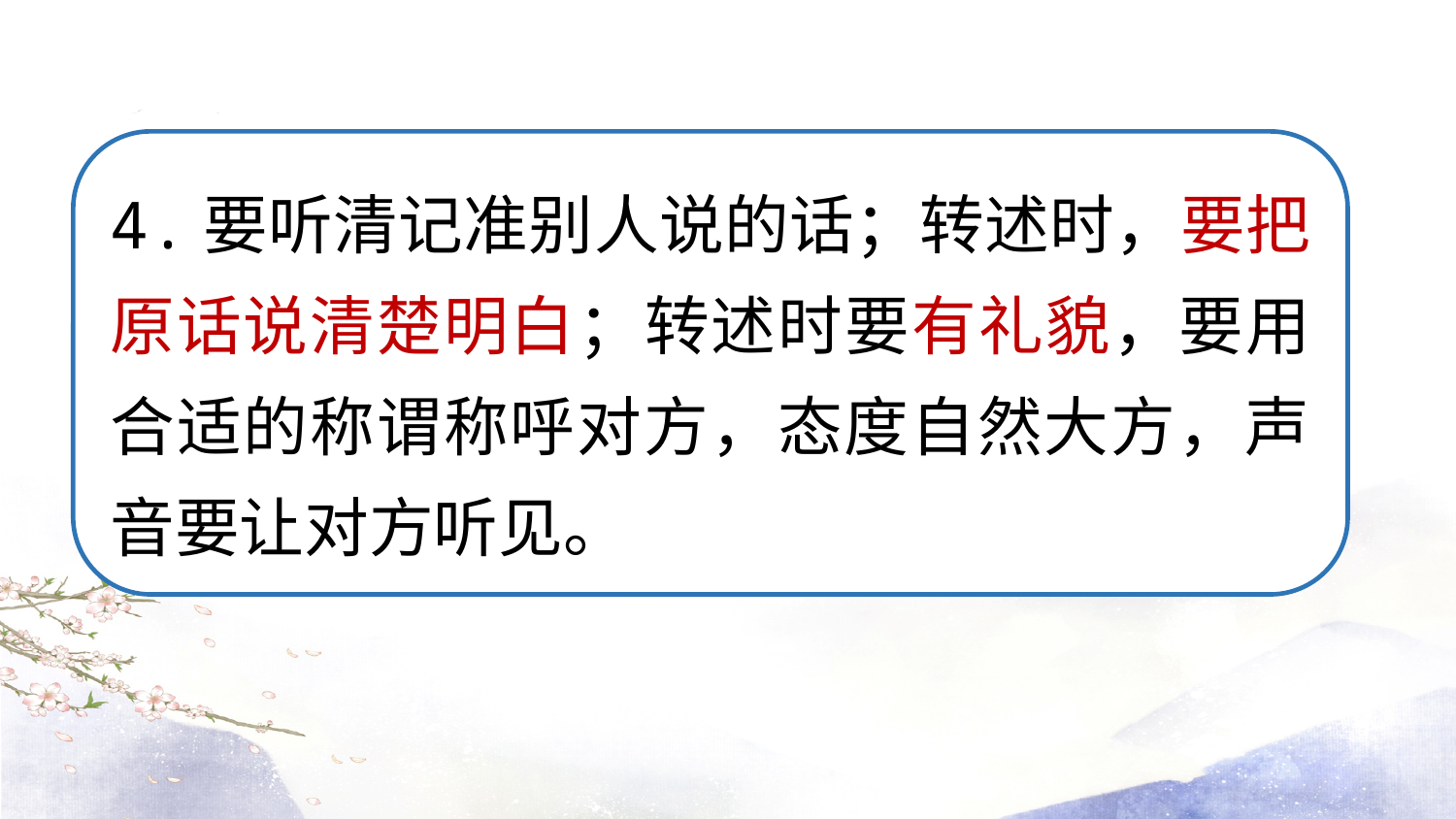

4.要听清记准别人说的话；转述时，要把原话说清楚明白；转述时要有礼貌，要用合适的称谓称呼对方，态度自然大方，声音要让对方听见。